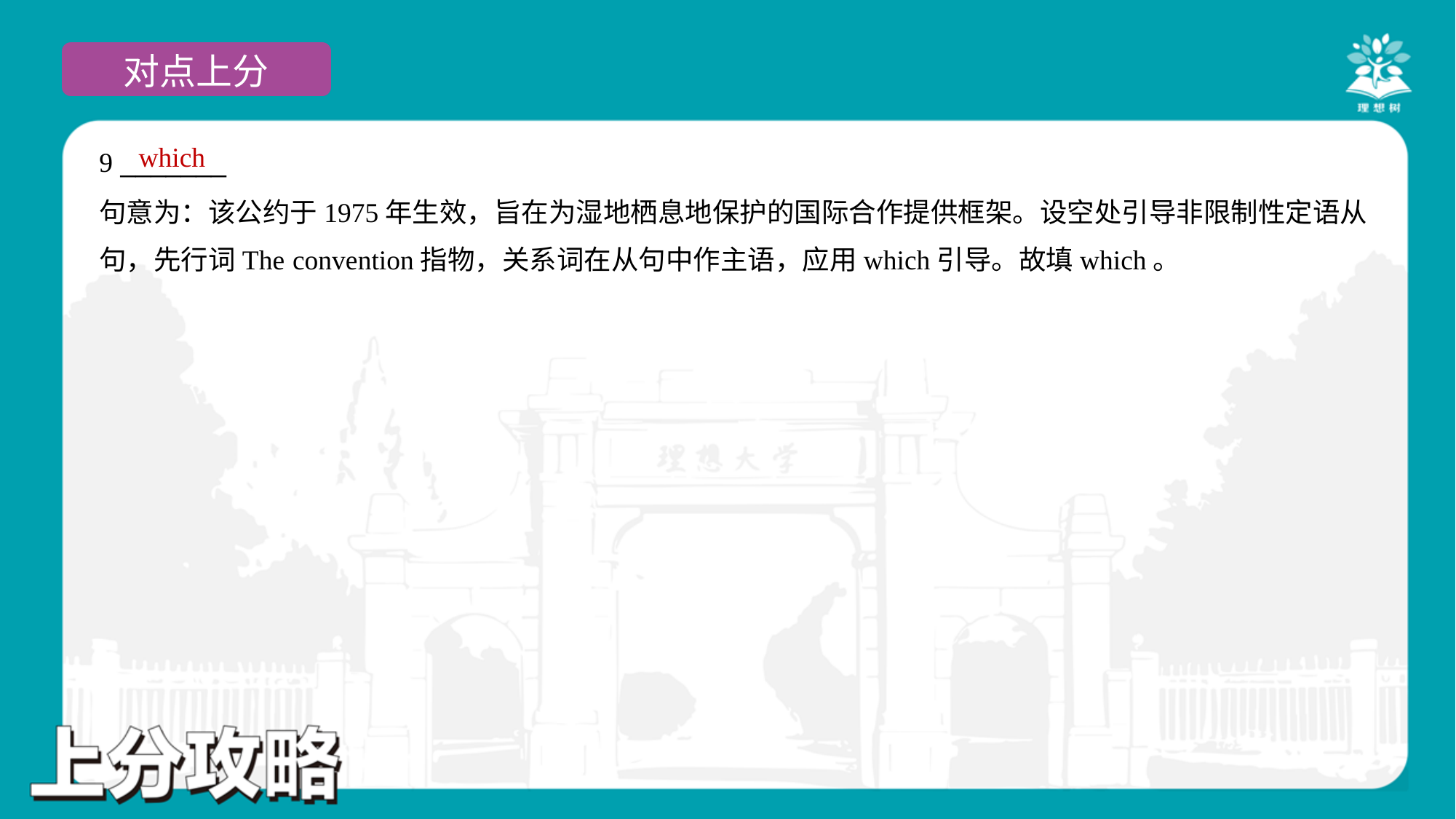

which
9 _______
句意为：该公约于1975年生效，旨在为湿地栖息地保护的国际合作提供框架。设空处引导非限制性定语从
句，先行词The convention指物，关系词在从句中作主语，应用which引导。故填which。